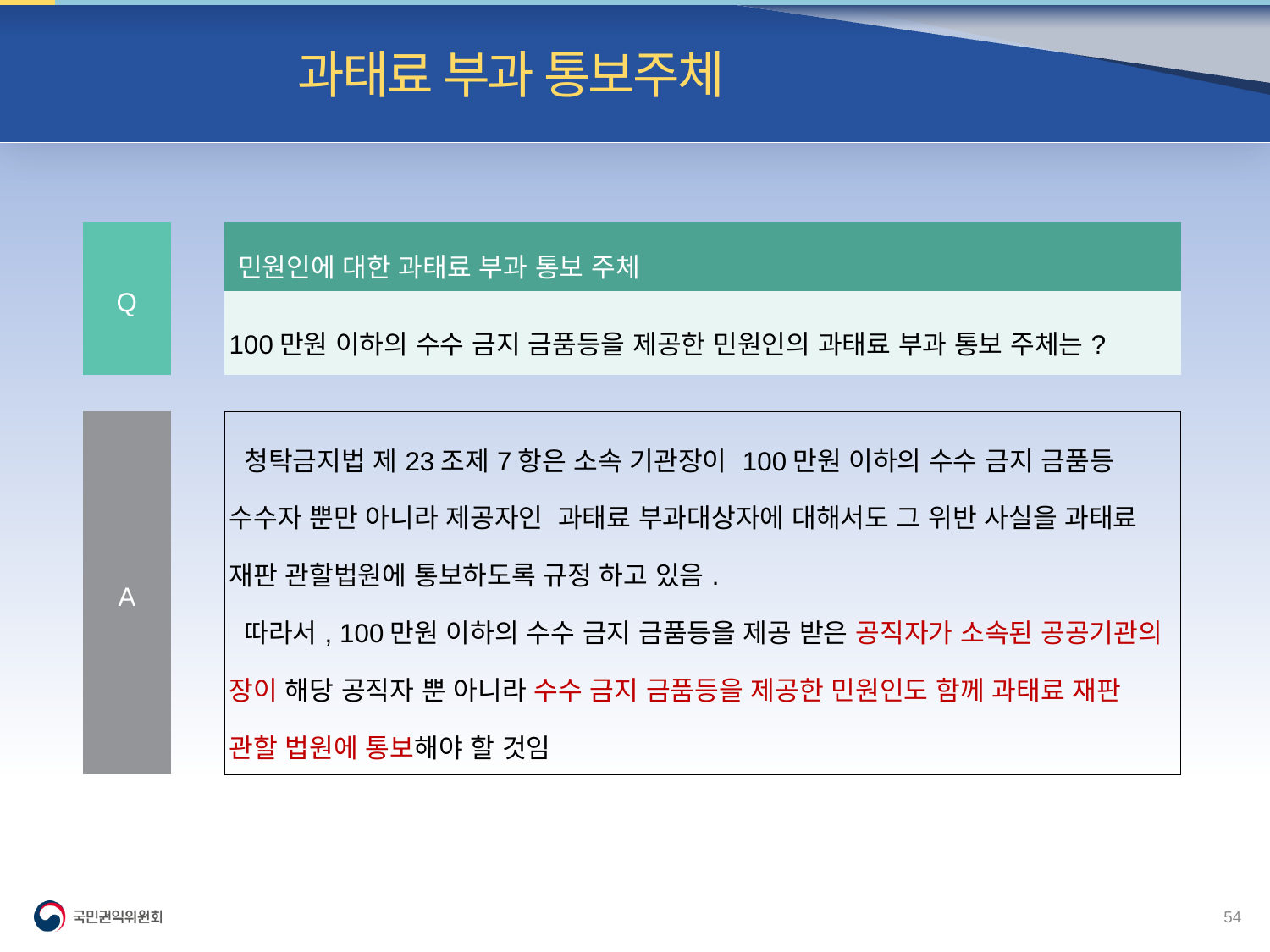

빈발 질의| 과태료 부과 통보주체

| Q |  | 민원인에 대한 과태료 부과 통보 주체 |
| --- | --- | --- |
|  |  | 100만원 이하의 수수 금지 금품등을 제공한 민원인의 과태료 부과 통보 주체는? |
|  |  |  |
| A |  | 청탁금지법 제23조제7항은 소속 기관장이 100만원 이하의 수수 금지 금품등 수수자 뿐만 아니라 제공자인 과태료 부과대상자에 대해서도 그 위반 사실을 과태료 재판 관할법원에 통보하도록 규정 하고 있음. 따라서, 100만원 이하의 수수 금지 금품등을 제공 받은 공직자가 소속된 공공기관의 장이 해당 공직자 뿐 아니라 수수 금지 금품등을 제공한 민원인도 함께 과태료 재판 관할 법원에 통보해야 할 것임 |

54